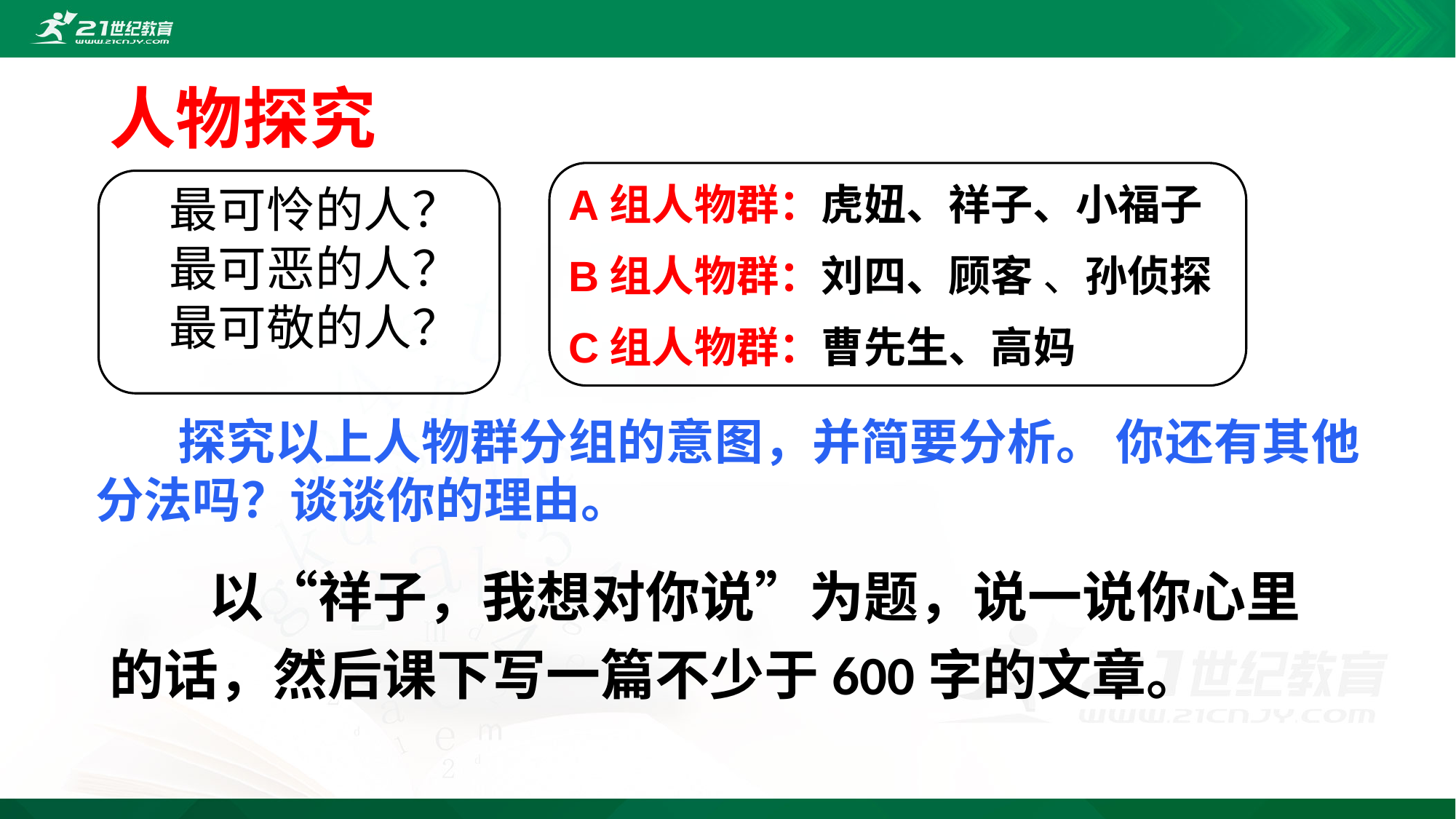

人物探究

A组人物群：虎妞、祥子、小福子

B组人物群：刘四、顾客 、孙侦探

C组人物群：曹先生、高妈
最可怜的人？
最可恶的人？
最可敬的人？
       探究以上人物群分组的意图，并简要分析。 你还有其他分法吗？谈谈你的理由。
       以“祥子，我想对你说”为题，说一说你心里的话，然后课下写一篇不少于600字的文章。